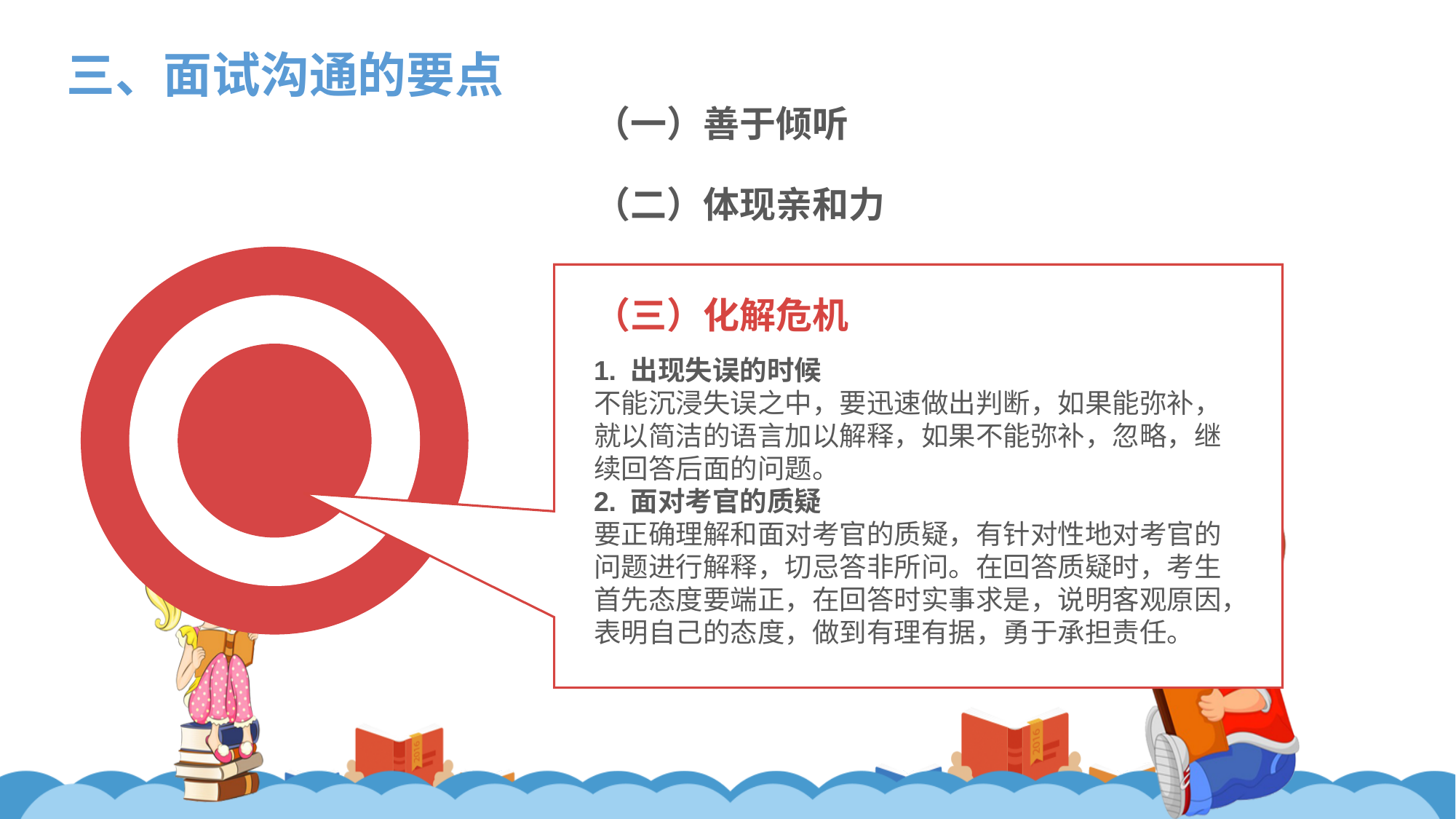

三、面试沟通的要点
（一）善于倾听
（二）体现亲和力

（三）化解危机

1. 出现失误的时候
不能沉浸失误之中，要迅速做出判断，如果能弥补，就以简洁的语言加以解释，如果不能弥补，忽略，继续回答后面的问题。
2. 面对考官的质疑
要正确理解和面对考官的质疑，有针对性地对考官的问题进行解释，切忌答非所问。在回答质疑时，考生首先态度要端正，在回答时实事求是，说明客观原因，表明自己的态度，做到有理有据，勇于承担责任。